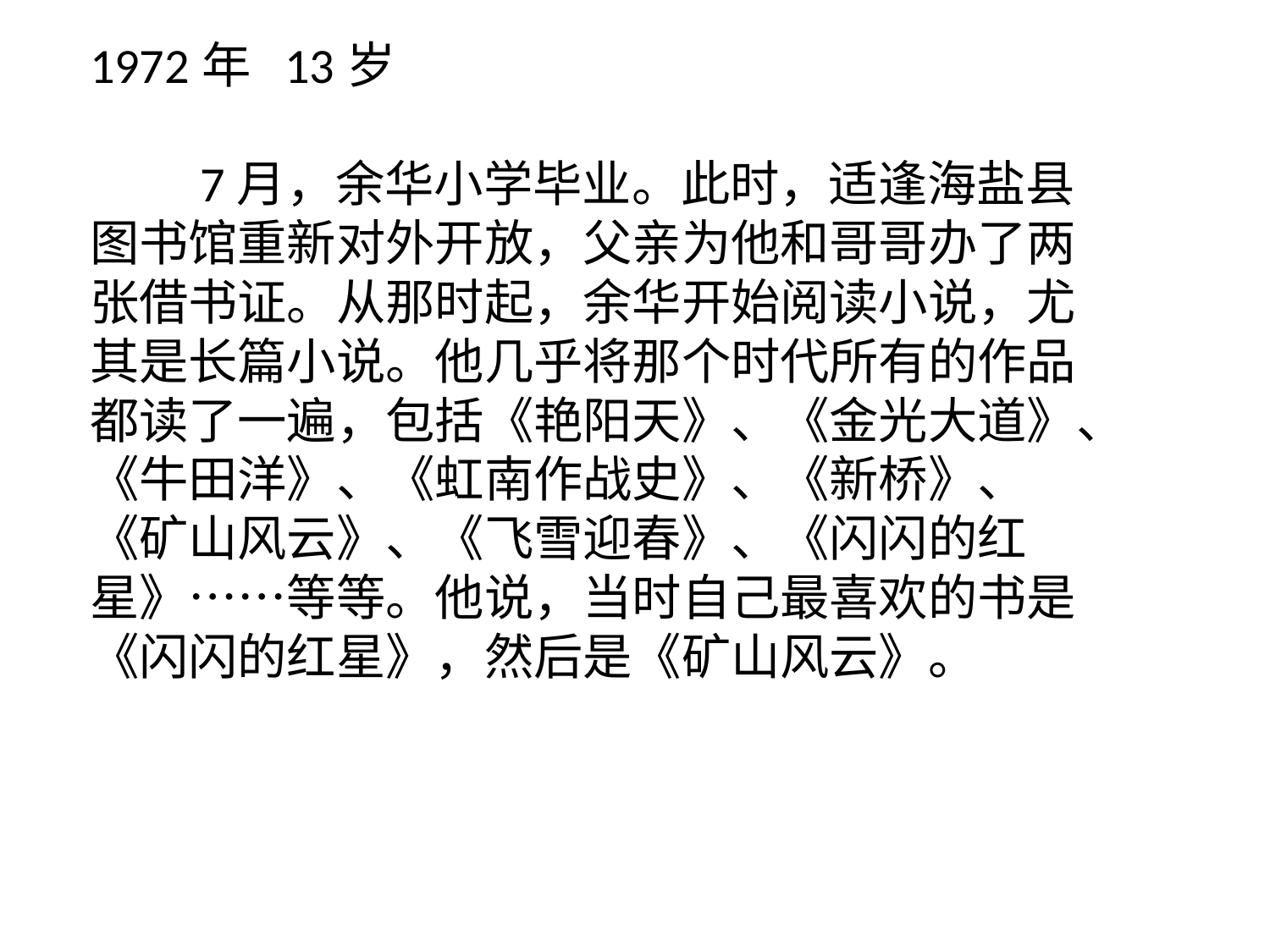

1972年  13岁

　　7月，余华小学毕业。此时，适逢海盐县图书馆重新对外开放，父亲为他和哥哥办了两张借书证。从那时起，余华开始阅读小说，尤其是长篇小说。他几乎将那个时代所有的作品都读了一遍，包括《艳阳天》、《金光大道》、《牛田洋》、《虹南作战史》、《新桥》、《矿山风云》、《飞雪迎春》、《闪闪的红星》……等等。他说，当时自己最喜欢的书是《闪闪的红星》，然后是《矿山风云》。